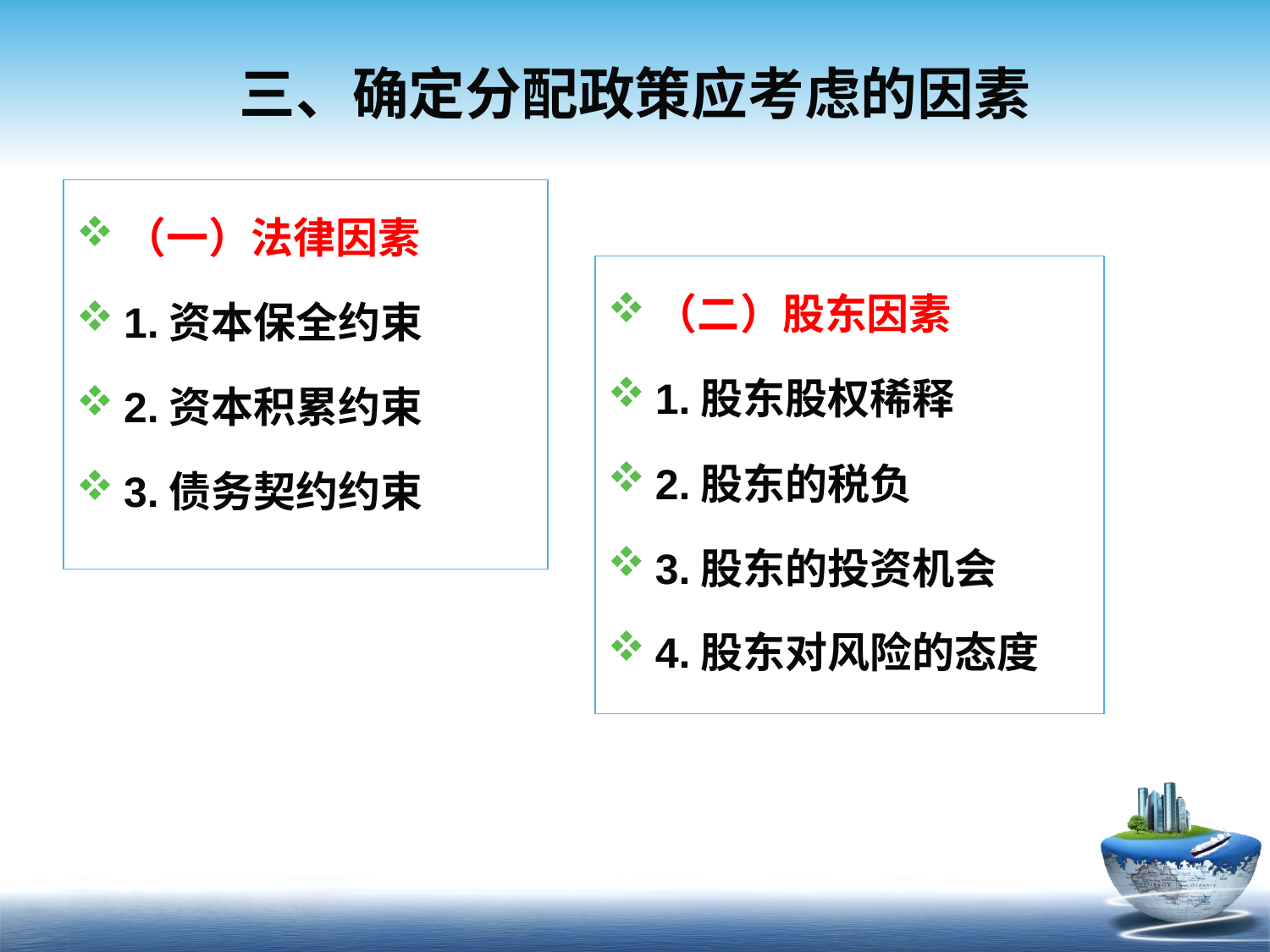

# 三、确定分配政策应考虑的因素
（一）法律因素
1.资本保全约束
2.资本积累约束
3.债务契约约束
（二）股东因素
1.股东股权稀释
2.股东的税负
3.股东的投资机会
4.股东对风险的态度